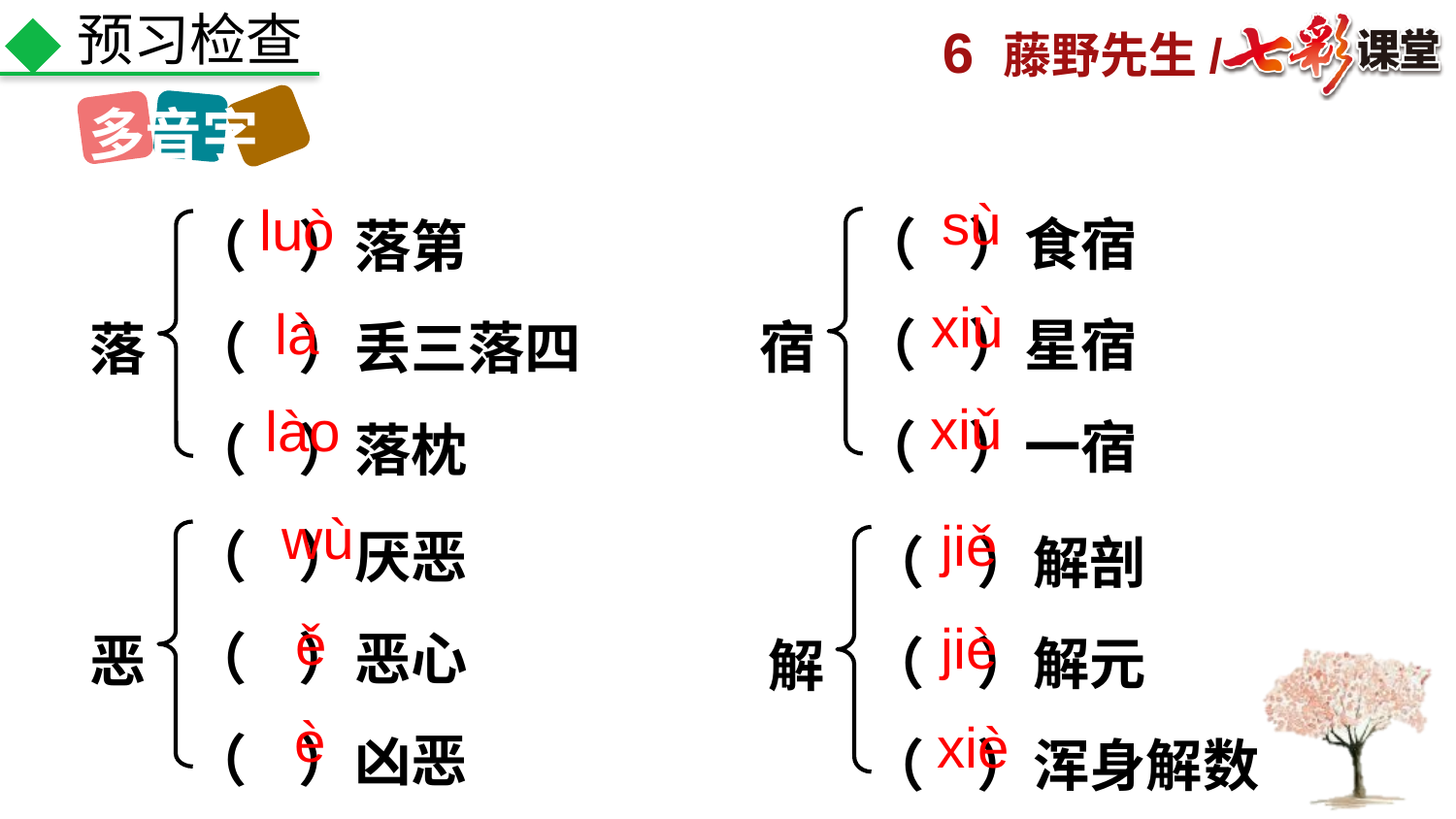

预习检查

多音字

（    ）食宿
（    ）星宿
（    ）一宿
（    ）落第
（    ）丢三落四
（    ）落枕
sù
luò

宿
落
xiù
là
xiǔ
lào
（    ）厌恶
（    ）恶心
（    ）凶恶
（    ）解剖
（    ）解元
（    ）浑身解数
wù
jiě

状元成才路
恶
解
ě
jiè
è
xiè